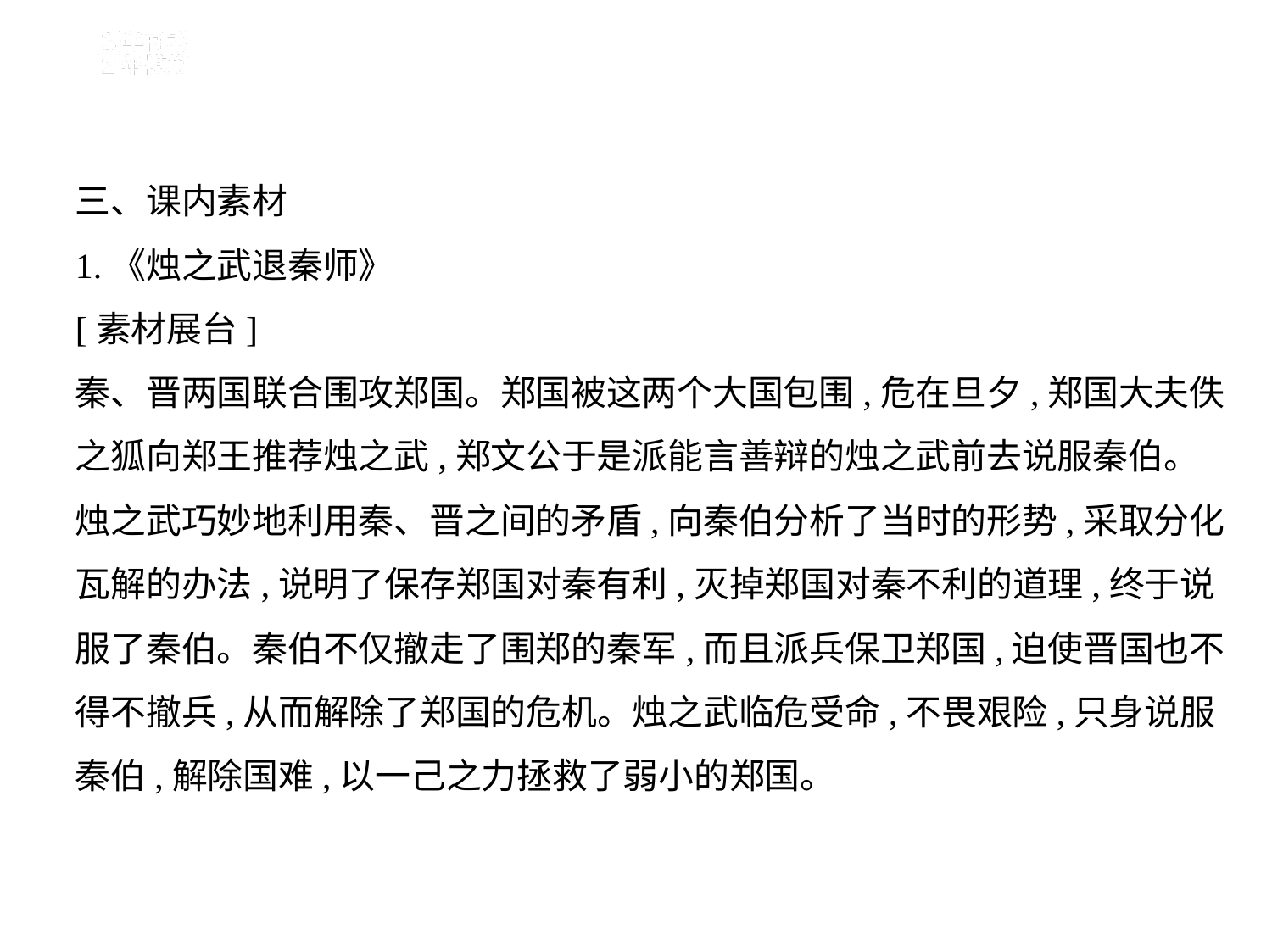

三、课内素材
1.《烛之武退秦师》
[素材展台]
秦、晋两国联合围攻郑国。郑国被这两个大国包围,危在旦夕,郑国大夫佚
之狐向郑王推荐烛之武,郑文公于是派能言善辩的烛之武前去说服秦伯。
烛之武巧妙地利用秦、晋之间的矛盾,向秦伯分析了当时的形势,采取分化
瓦解的办法,说明了保存郑国对秦有利,灭掉郑国对秦不利的道理,终于说
服了秦伯。秦伯不仅撤走了围郑的秦军,而且派兵保卫郑国,迫使晋国也不
得不撤兵,从而解除了郑国的危机。烛之武临危受命,不畏艰险,只身说服
秦伯,解除国难,以一己之力拯救了弱小的郑国。